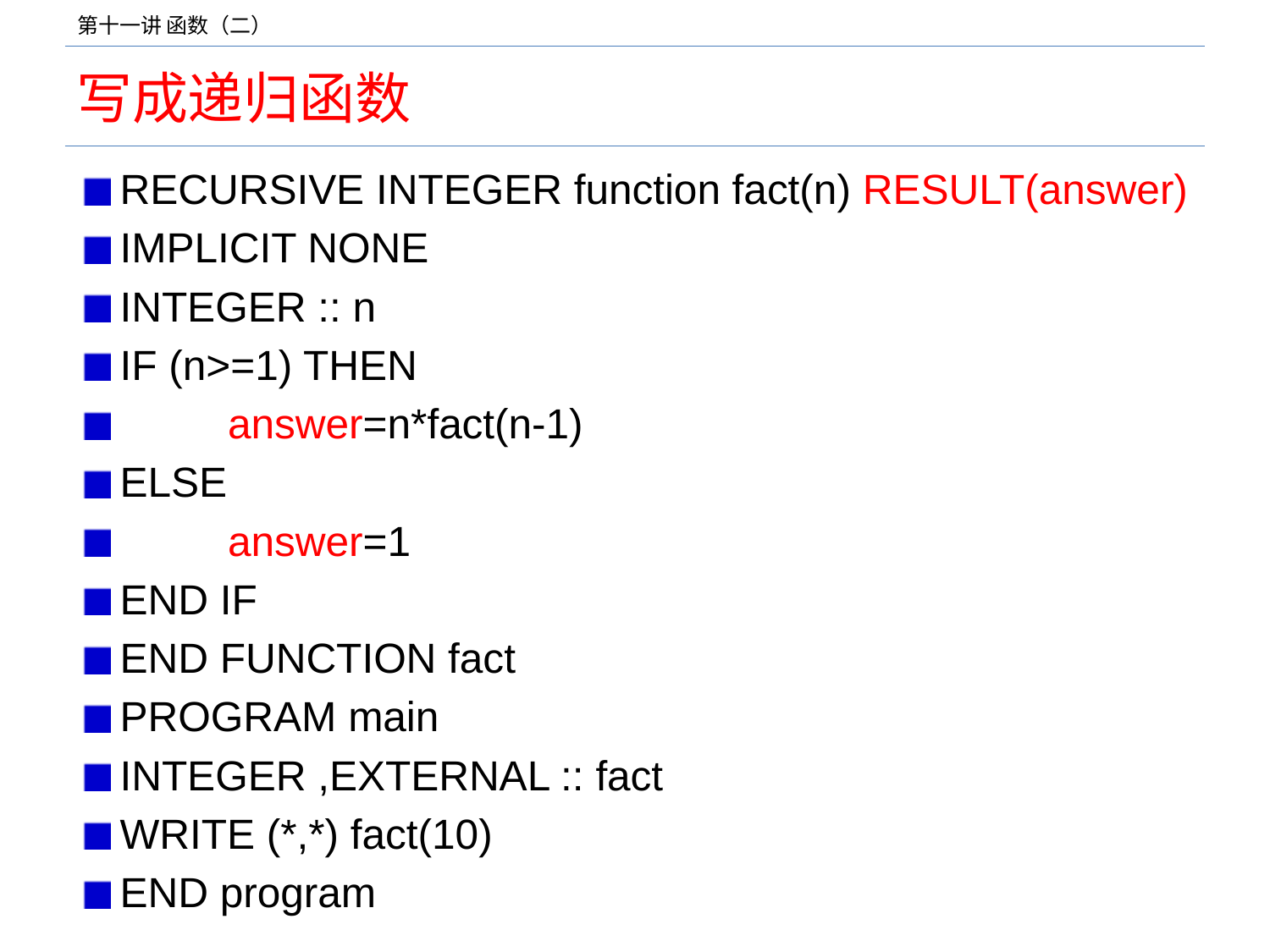

# 写成递归函数
RECURSIVE INTEGER function fact(n) RESULT(answer)
IMPLICIT NONE
INTEGER :: n
IF (n>=1) THEN
	answer=n*fact(n-1)
ELSE
	answer=1
END IF
END FUNCTION fact
PROGRAM main
INTEGER ,EXTERNAL :: fact
WRITE (*,*) fact(10)
END program